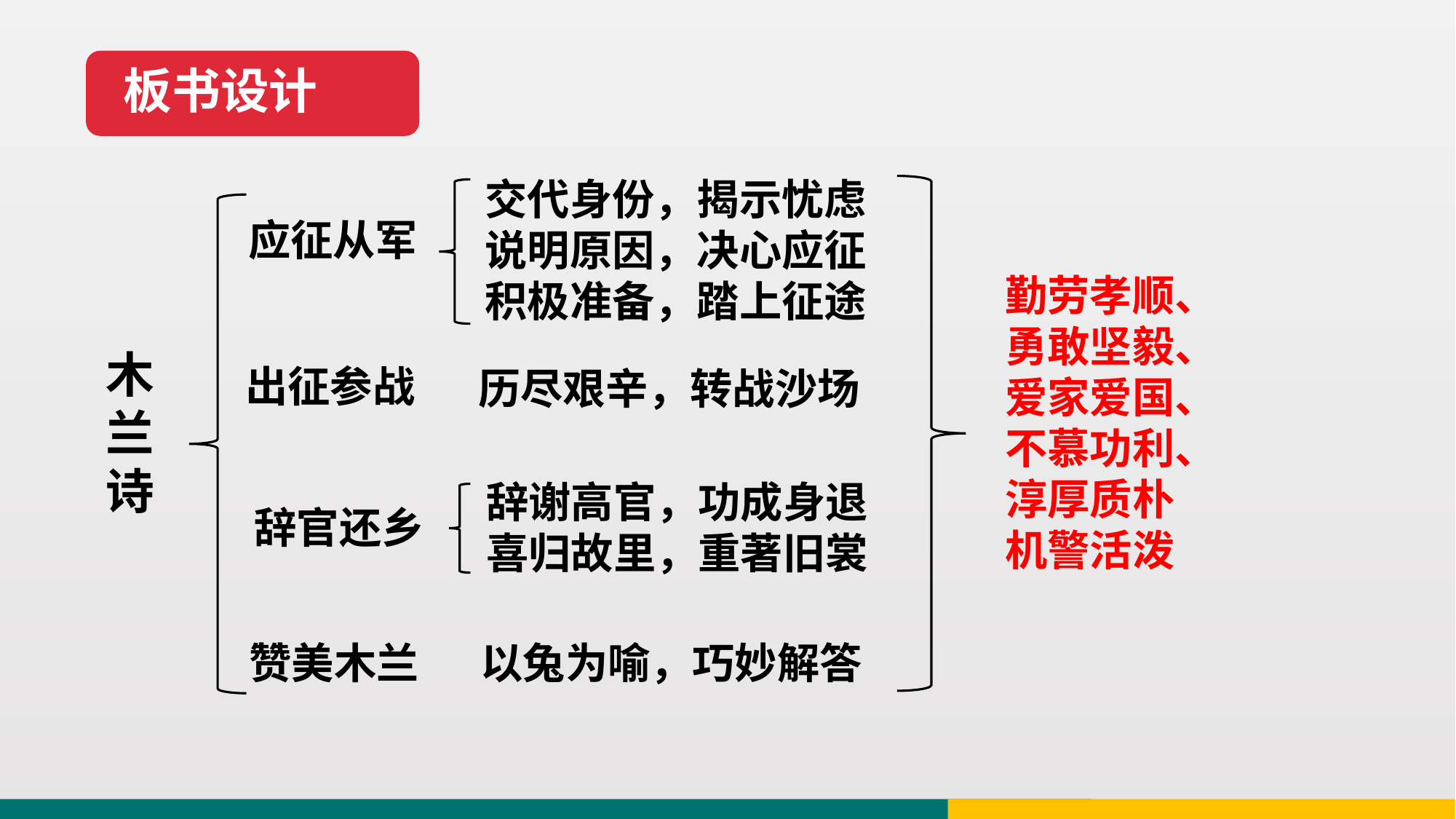

板书设计
交代身份，揭示忧虑
说明原因，决心应征
积极准备，踏上征途

应征从军
勤劳孝顺、
勇敢坚毅、
爱家爱国、
不慕功利、
淳厚质朴
机警活泼
木兰诗
出征参战
历尽艰辛，转战沙场
辞谢高官，功成身退
喜归故里，重著旧裳

辞官还乡
赞美木兰
以兔为喻，巧妙解答